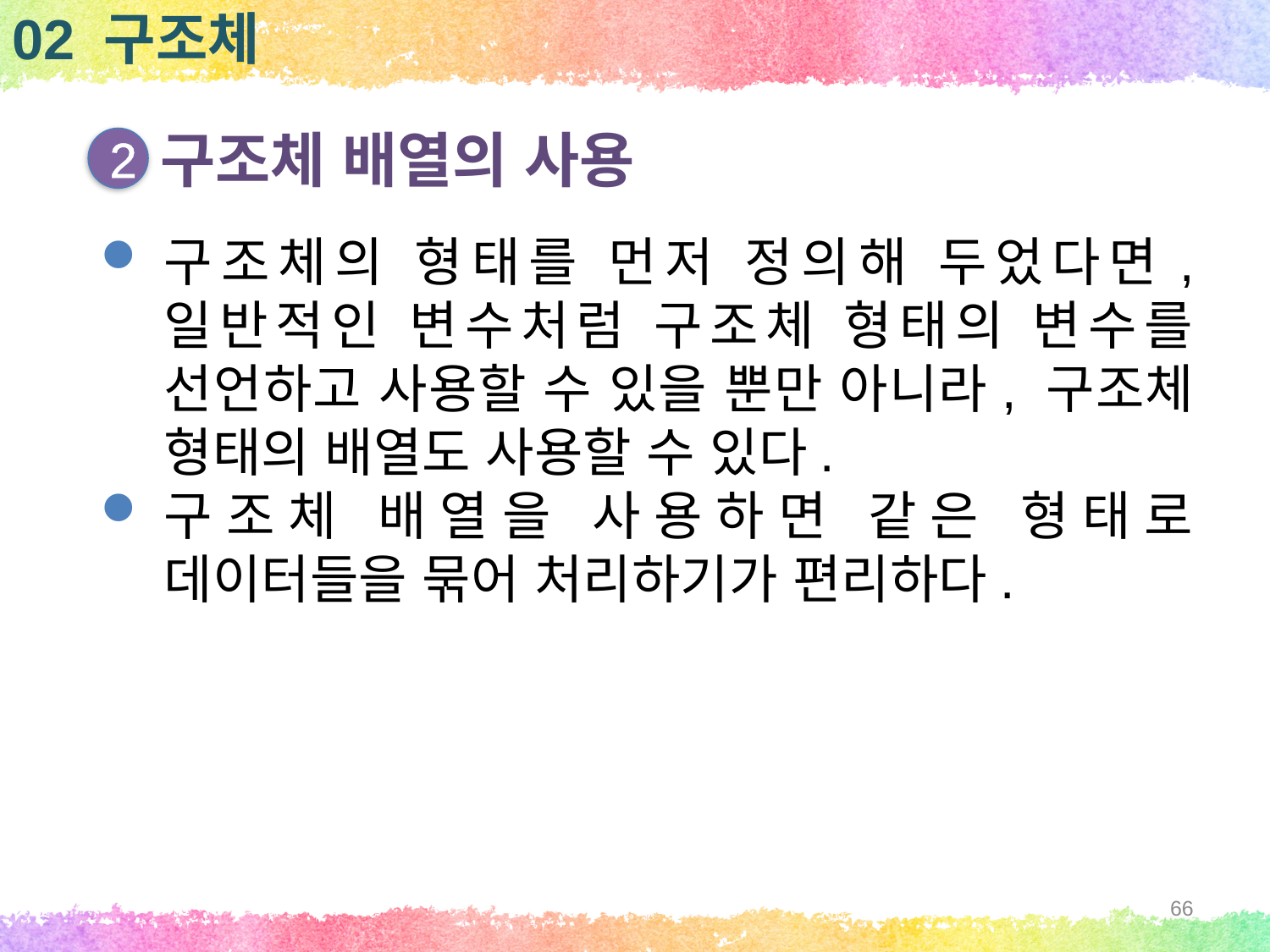

02 구조체
구조체 배열의 사용
2
구조체의 형태를 먼저 정의해 두었다면, 일반적인 변수처럼 구조체 형태의 변수를 선언하고 사용할 수 있을 뿐만 아니라, 구조체 형태의 배열도 사용할 수 있다.
구조체 배열을 사용하면 같은 형태로 데이터들을 묶어 처리하기가 편리하다.
66